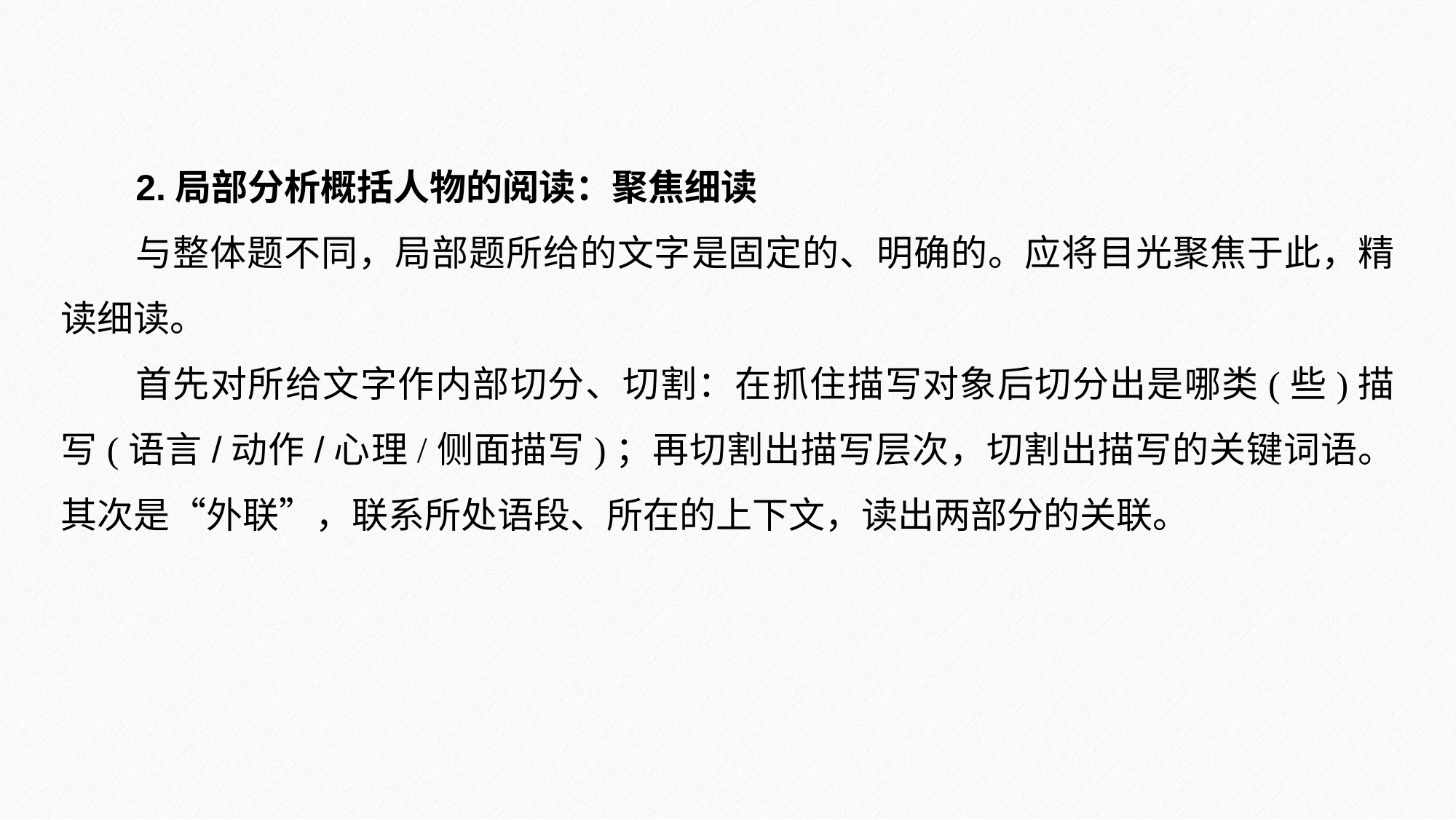

2.局部分析概括人物的阅读：聚焦细读
与整体题不同，局部题所给的文字是固定的、明确的。应将目光聚焦于此，精读细读。
首先对所给文字作内部切分、切割：在抓住描写对象后切分出是哪类(些)描写(语言/动作/心理/侧面描写)；再切割出描写层次，切割出描写的关键词语。其次是“外联”，联系所处语段、所在的上下文，读出两部分的关联。